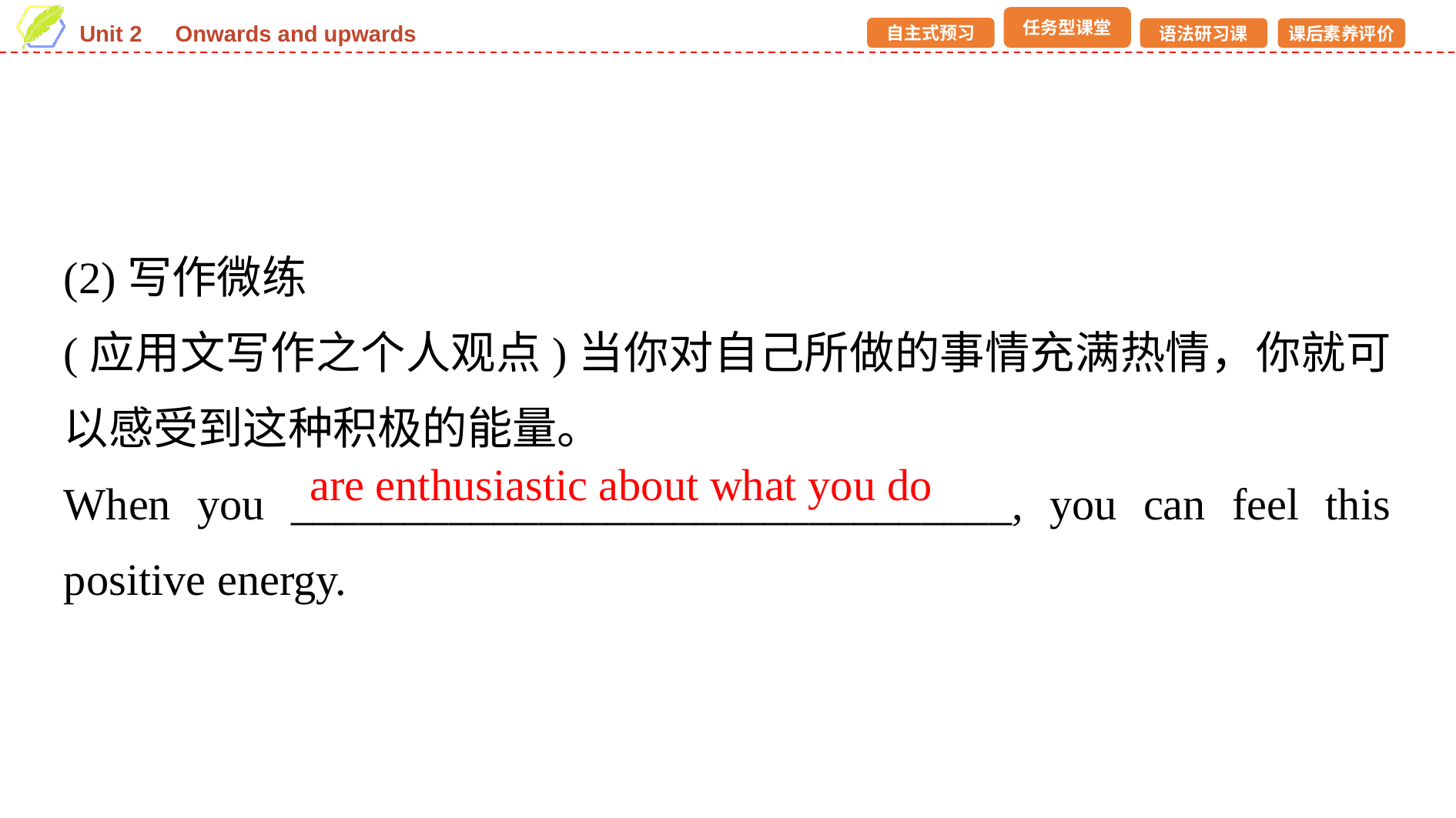

(2)写作微练
(应用文写作之个人观点)当你对自己所做的事情充满热情，你就可以感受到这种积极的能量。
When you ________________________________, you can feel this positive energy.
are enthusiastic about what you do